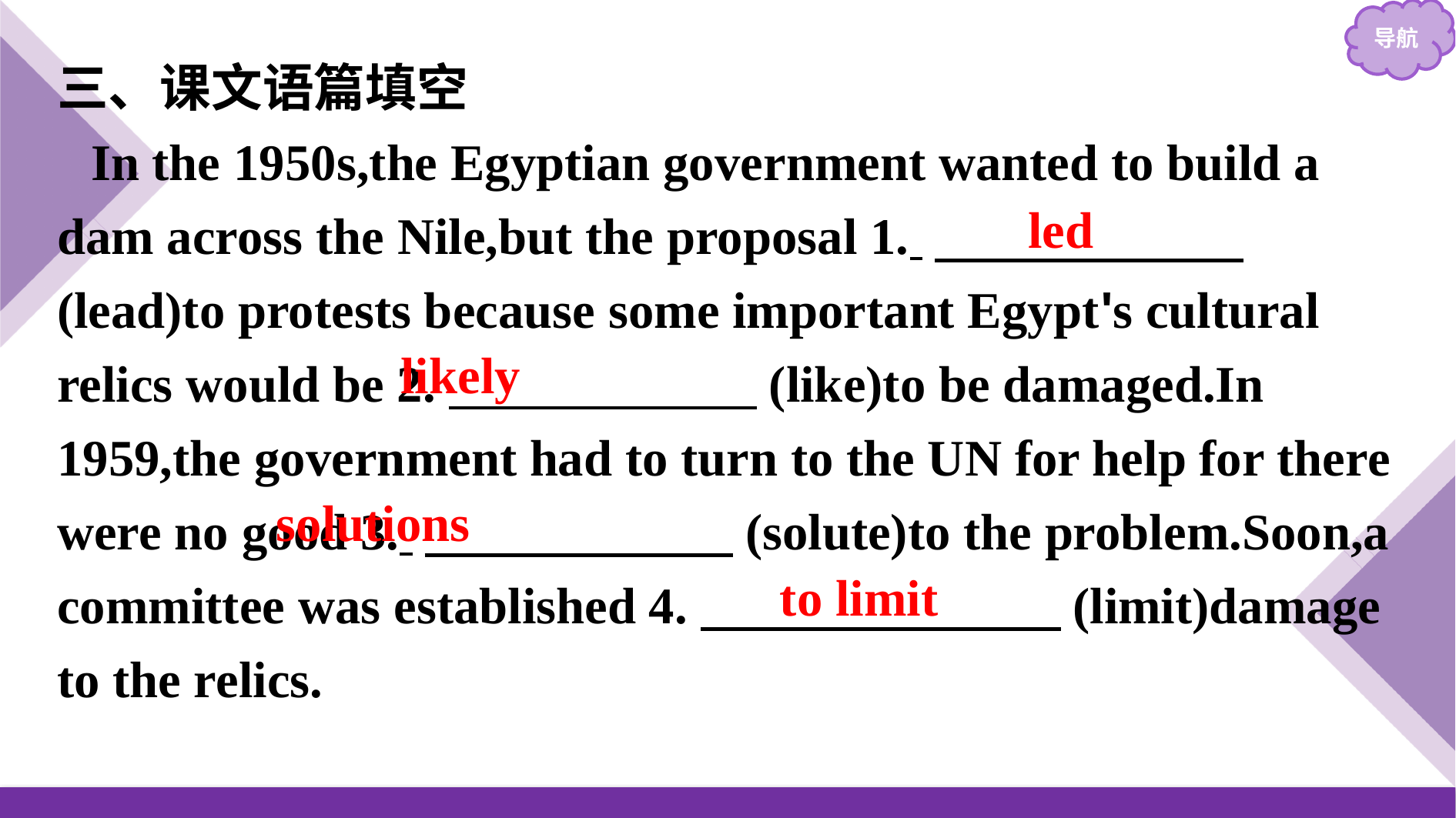

三、课文语篇填空
In the 1950s,the Egyptian government wanted to build a dam across the Nile,but the proposal 1. 　　　　　　(lead)to protests because some important Egypt's cultural relics would be 2.　　　　　　(like)to be damaged.In 1959,the government had to turn to the UN for help for there were no good 3. 　　　　　　(solute)to the problem.Soon,a committee was established 4.　　　　　　　(limit)damage to the relics.
led
likely
solutions
to limit